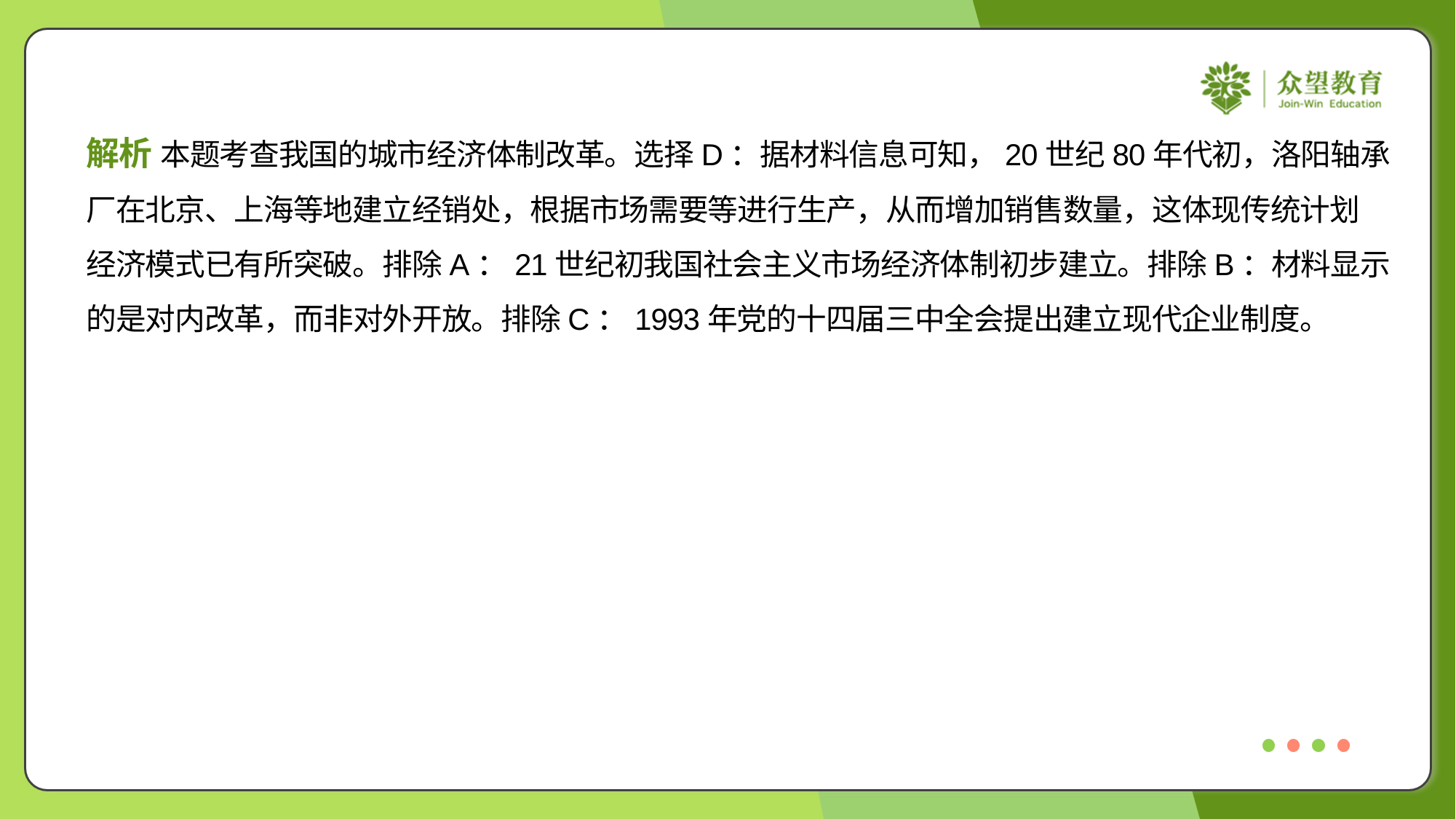

解析 本题考查我国的城市经济体制改革。选择D：据材料信息可知，20世纪80年代初，洛阳轴承
厂在北京、上海等地建立经销处，根据市场需要等进行生产，从而增加销售数量，这体现传统计划
经济模式已有所突破。排除A：21世纪初我国社会主义市场经济体制初步建立。排除B：材料显示
的是对内改革，而非对外开放。排除C：1993年党的十四届三中全会提出建立现代企业制度。